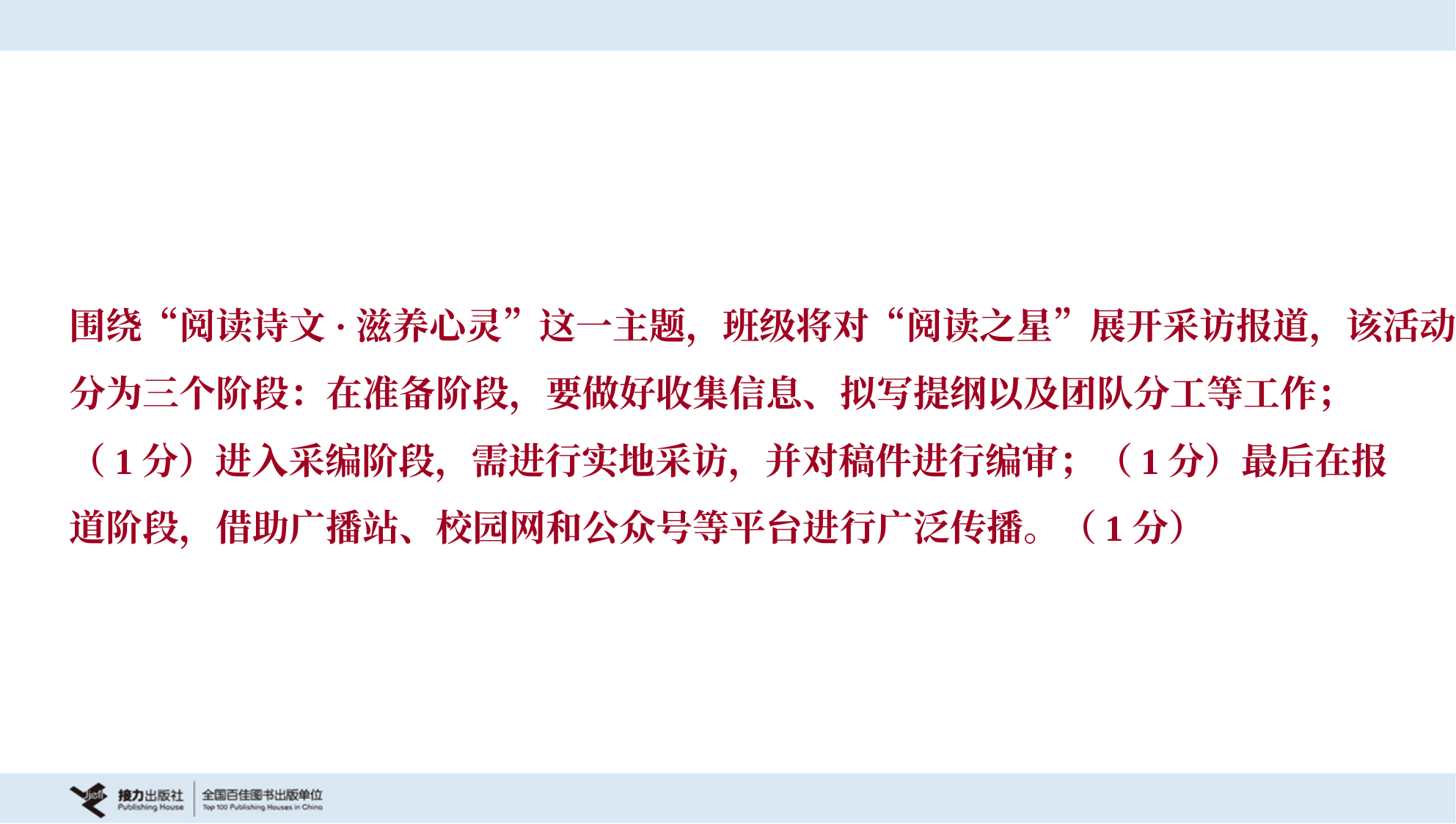

围绕“阅读诗文·滋养心灵”这一主题，班级将对“阅读之星”展开采访报道，该活动
分为三个阶段：在准备阶段，要做好收集信息、拟写提纲以及团队分工等工作；
（1分）进入采编阶段，需进行实地采访，并对稿件进行编审；（1分）最后在报
道阶段，借助广播站、校园网和公众号等平台进行广泛传播。（1分）